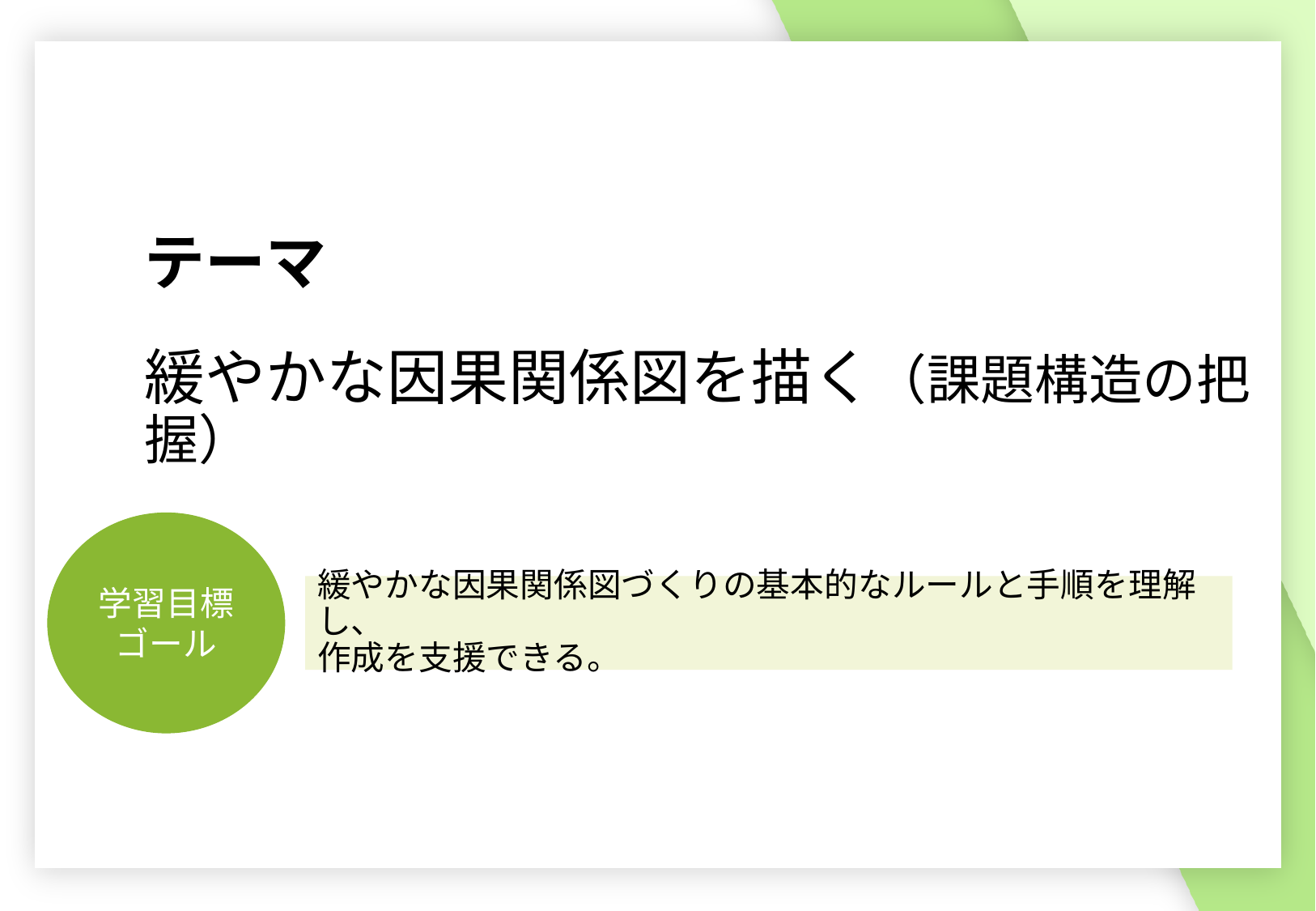

緩やかな因果関係図を描く（課題構造の把握）
緩やかな因果関係図づくりの基本的なルールと手順を理解し、
作成を支援できる。